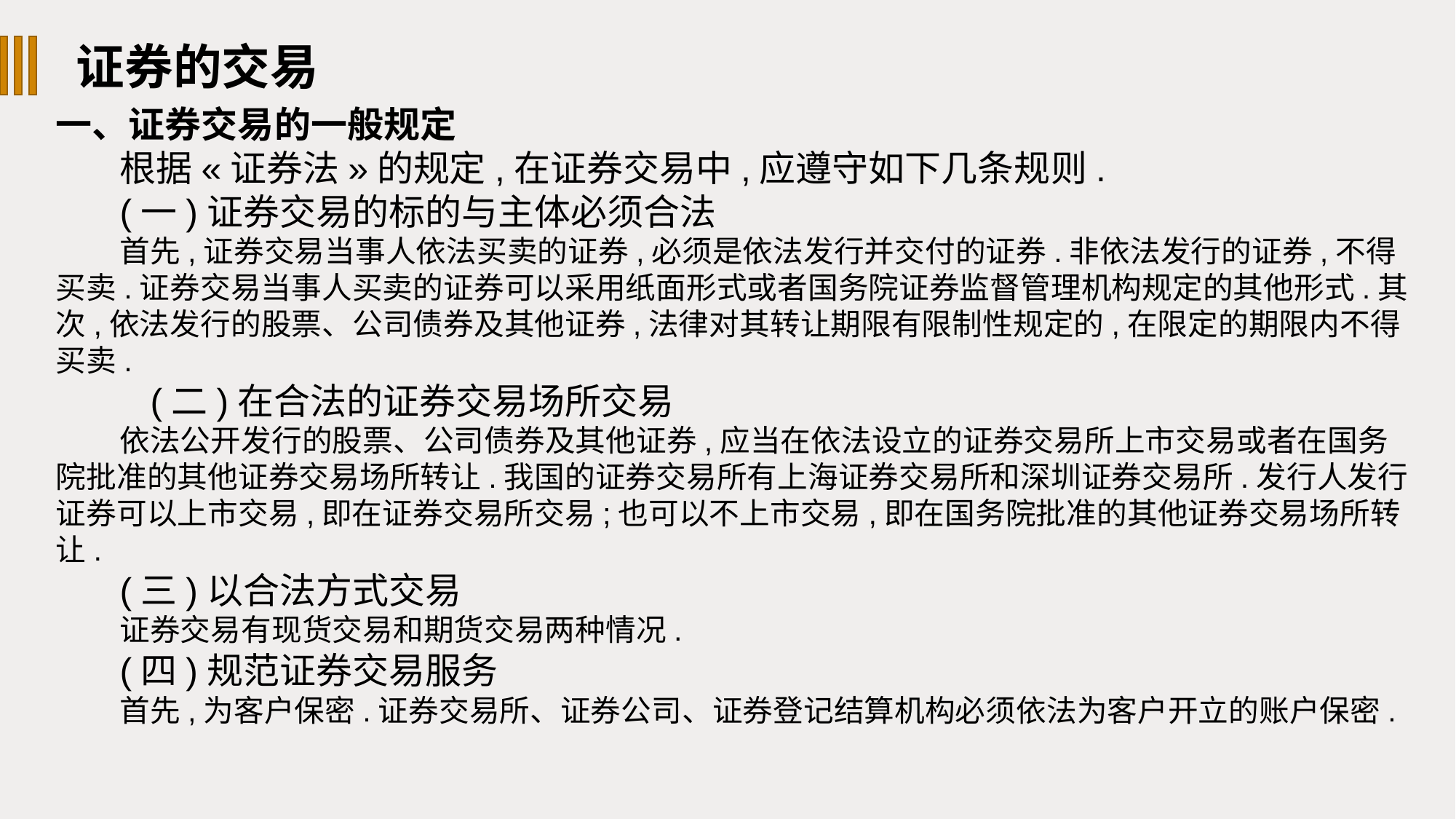

证券的交易

一、证券交易的一般规定
根据«证券法»的规定,在证券交易中,应遵守如下几条规则.
(一)证券交易的标的与主体必须合法
首先,证券交易当事人依法买卖的证券,必须是依法发行并交付的证券.非依法发行的证券,不得买卖.证券交易当事人买卖的证券可以采用纸面形式或者国务院证券监督管理机构规定的其他形式.其次,依法发行的股票、公司债券及其他证券,法律对其转让期限有限制性规定的,在限定的期限内不得买卖.
   (二)在合法的证券交易场所交易
依法公开发行的股票、公司债券及其他证券,应当在依法设立的证券交易所上市交易或者在国务院批准的其他证券交易场所转让.我国的证券交易所有上海证券交易所和深圳证券交易所.发行人发行证券可以上市交易,即在证券交易所交易;也可以不上市交易,即在国务院批准的其他证券交易场所转让.
(三)以合法方式交易
证券交易有现货交易和期货交易两种情况.
(四)规范证券交易服务
首先,为客户保密.证券交易所、证券公司、证券登记结算机构必须依法为客户开立的账户保密.